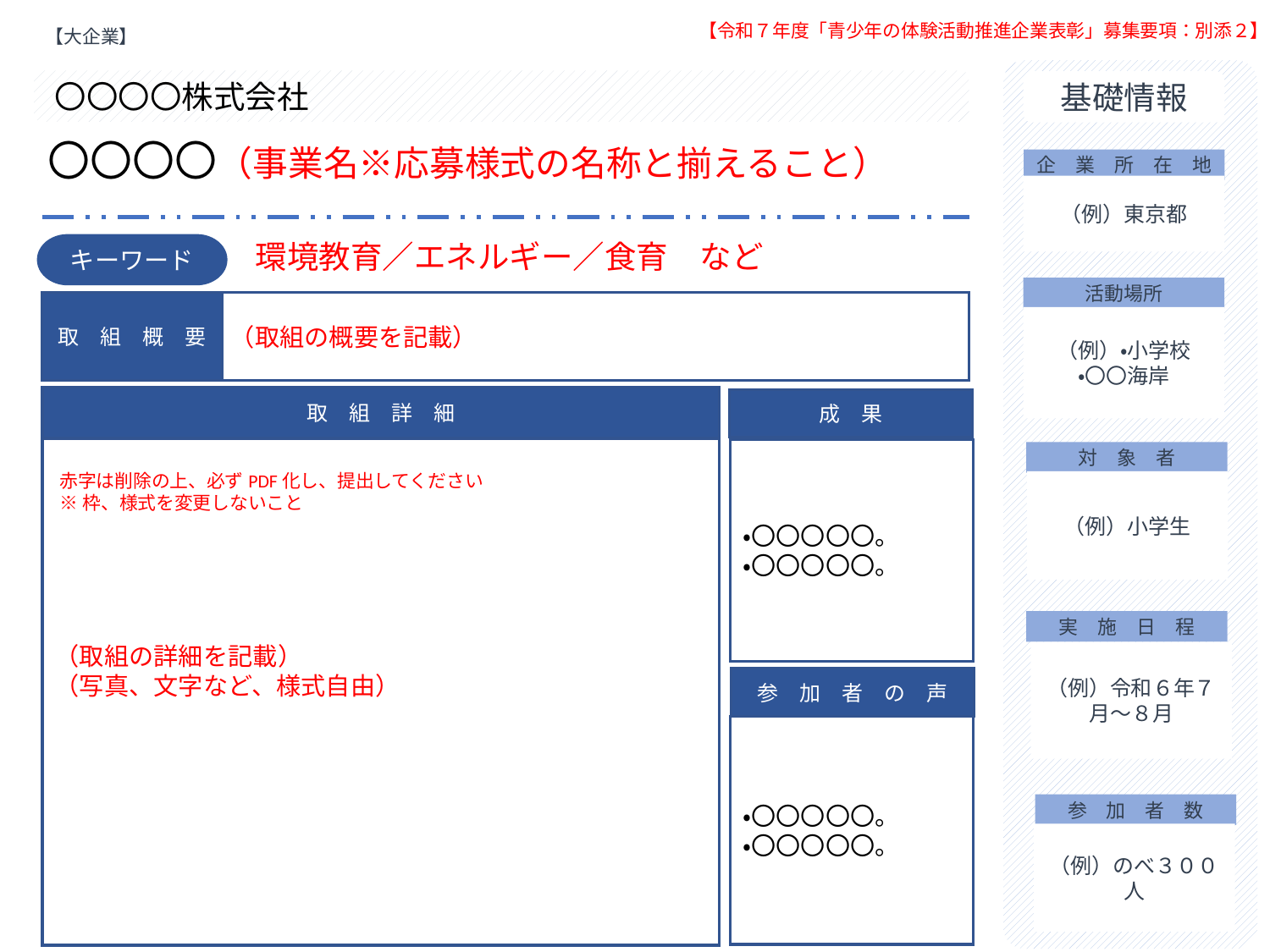

【令和７年度「青少年の体験活動推進企業表彰」募集要項：別添２】
【大企業】

〇〇〇〇株式会社

基礎情報
〇〇〇〇（事業名※応募様式の名称と揃えること）
企　業　所　在　地
（例）東京都
環境教育／エネルギー／食育　など
キーワード
活動場所
取　組　概　要
（取組の概要を記載）
（例）・小学校
・〇〇海岸
取　組　詳　細
成　果
（取組の詳細を記載）
（写真、文字など、様式自由）
・〇〇〇〇〇。
・〇〇〇〇〇。
対　象　者
赤字は削除の上、必ずPDF化し、提出してください
※枠、様式を変更しないこと
（例）小学生
実　施　日　程
（例）令和６年７月～８月
参　加　者　の　声
・〇〇〇〇〇。
・〇〇〇〇〇。
参　加　者　数
（例）のべ３００人